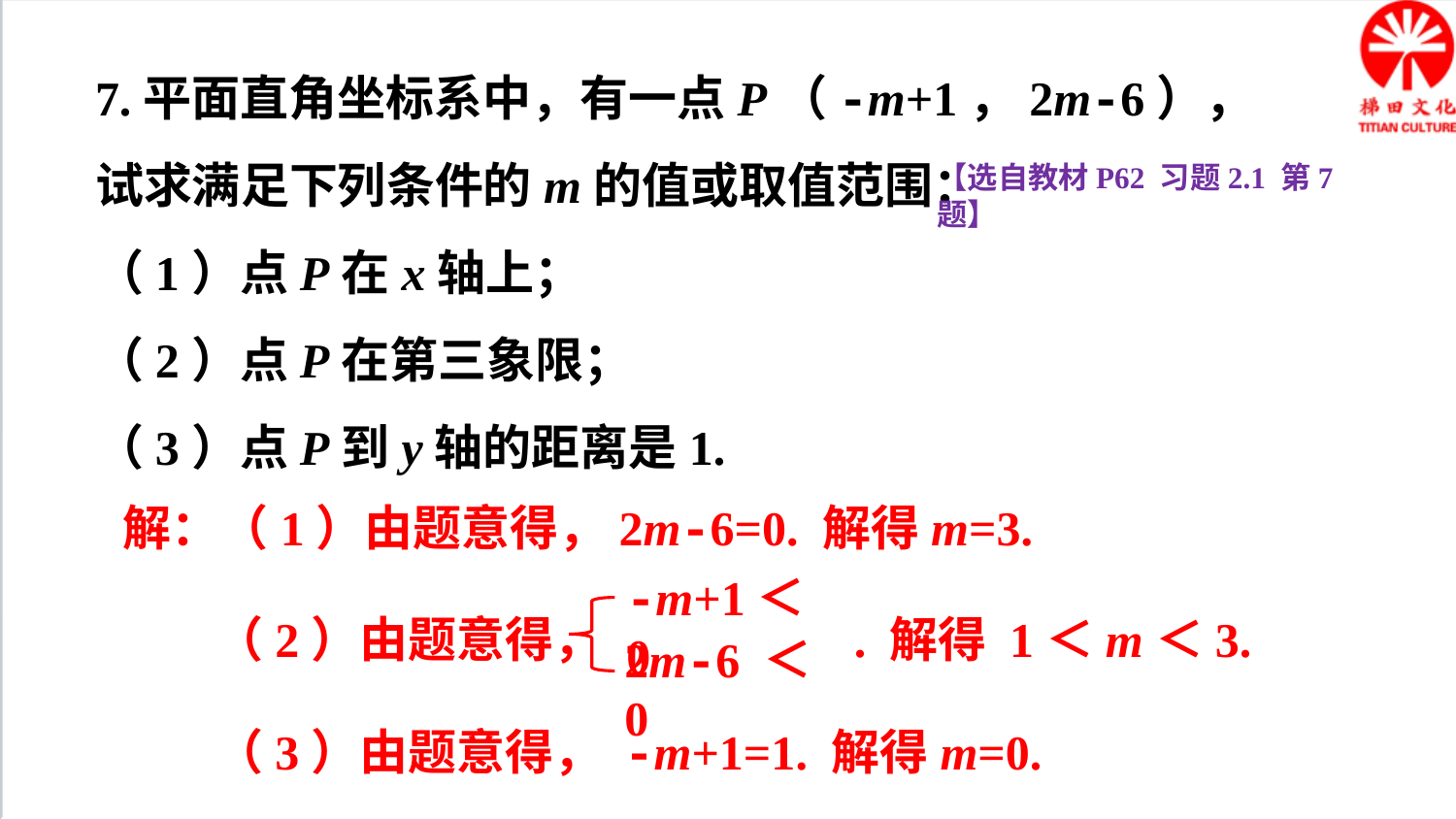

7.平面直角坐标系中，有一点P（-m+1，2m-6），
试求满足下列条件的m的值或取值范围：
（1）点P在х轴上；
（2）点P在第三象限；
（3）点P到y轴的距离是1.
【选自教材P62 习题2.1 第7题】
解：（1）由题意得，2m-6=0. 解得m=3.
-m+1＜0

2m-6 ＜0
（2）由题意得，                      . 解得 1＜m＜3.
（3）由题意得， -m+1=1. 解得m=0.